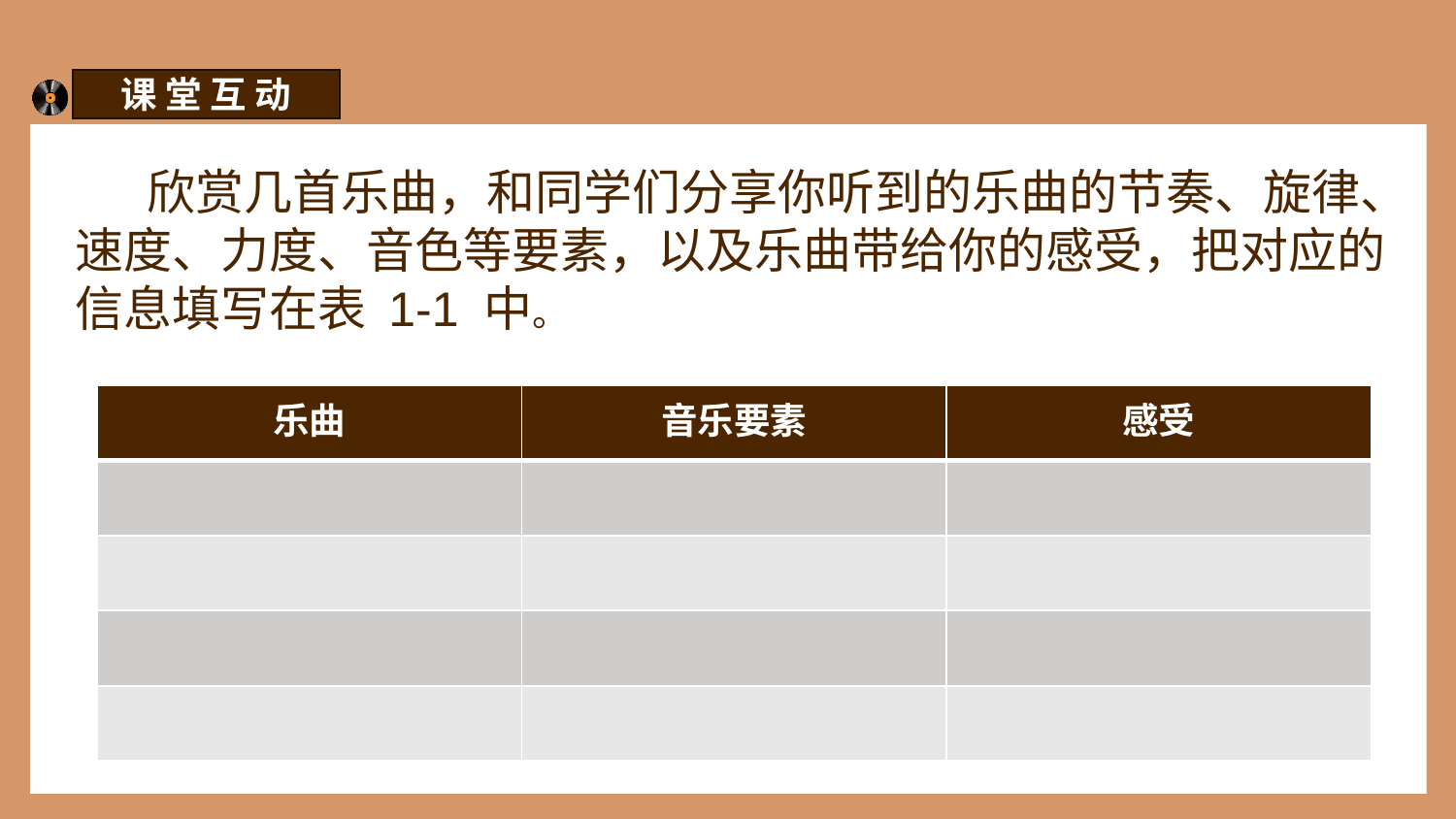

课 堂 互 动
       欣赏几首乐曲，和同学们分享你听到的乐曲的节奏、旋律、速度、力度、音色等要素，以及乐曲带给你的感受，把对应的信息填写在表 1-1 中。
| 乐曲 | 音乐要素 | 感受 |
| --- | --- | --- |
|  |  |  |
|  |  |  |
|  |  |  |
|  |  |  |